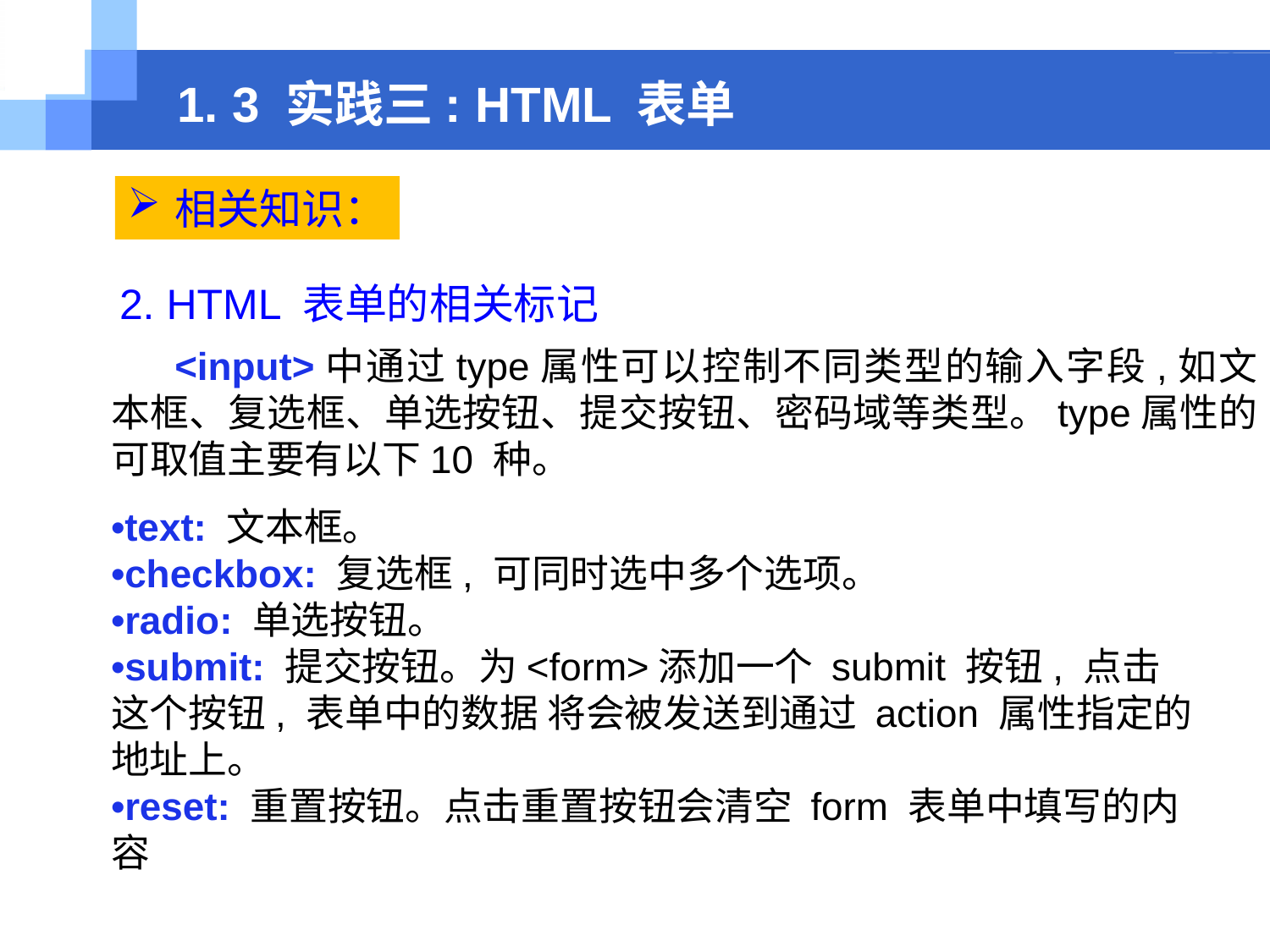

1. 3 实践三: HTML 表单
相关知识：
2. HTML 表单的相关标记
<input>中通过type属性可以控制不同类型的输入字段,如文本框、复选框、单选按钮、提交按钮、密码域等类型。type属性的可取值主要有以下10 种。
•text: 文本框。
•checkbox: 复选框, 可同时选中多个选项。
•radio: 单选按钮。
•submit: 提交按钮。为<form>添加一个 submit 按钮, 点击这个按钮, 表单中的数据 将会被发送到通过 action 属性指定的地址上。
•reset: 重置按钮。点击重置按钮会清空 form 表单中填写的内容